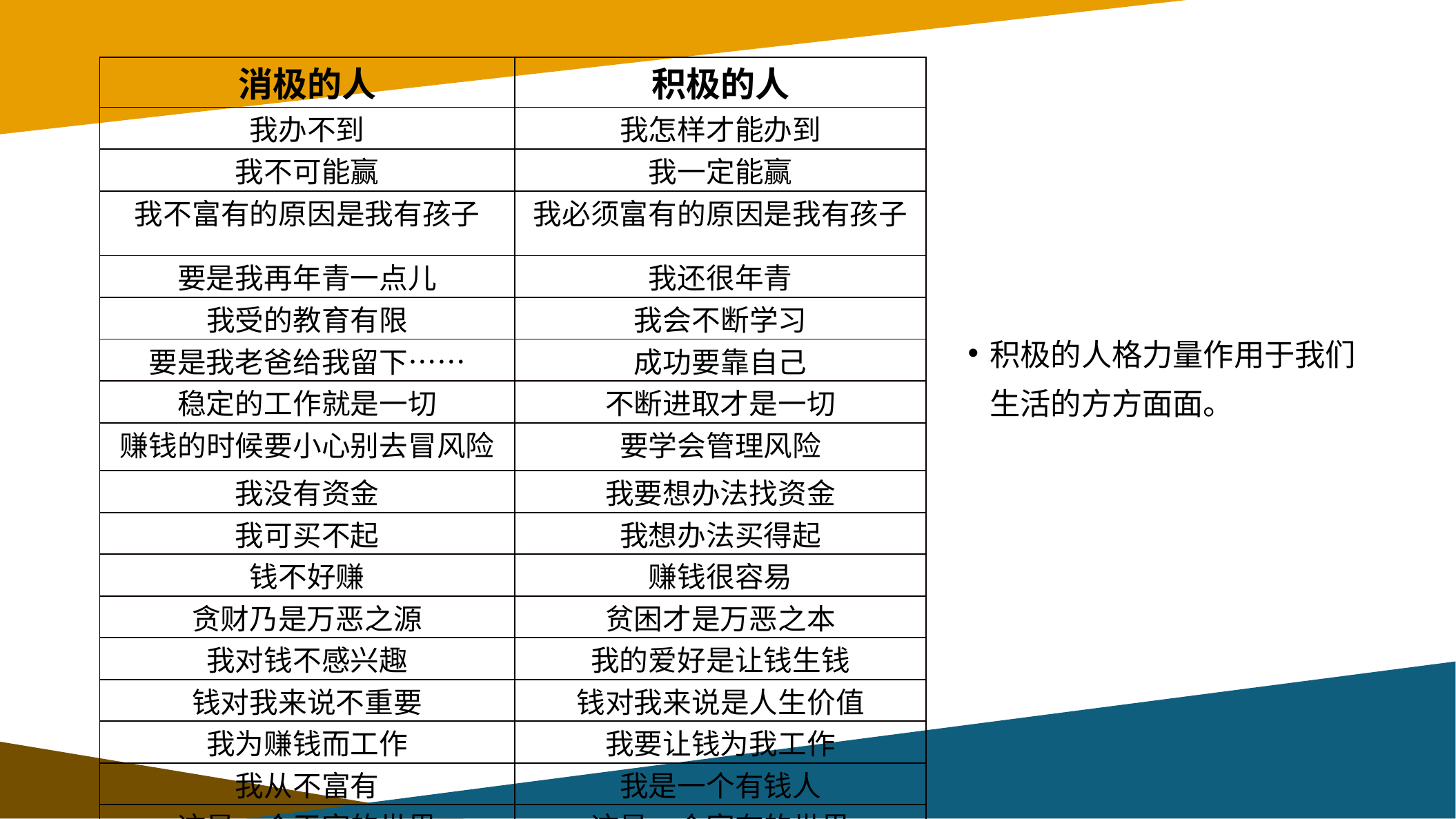

| 消极的人 | 积极的人 |
| --- | --- |
| 我办不到 | 我怎样才能办到 |
| 我不可能赢 | 我一定能赢 |
| 我不富有的原因是我有孩子 | 我必须富有的原因是我有孩子 |
| 要是我再年青一点儿 | 我还很年青 |
| 我受的教育有限 | 我会不断学习 |
| 要是我老爸给我留下…… | 成功要靠自己 |
| 稳定的工作就是一切 | 不断进取才是一切 |
| 赚钱的时候要小心别去冒风险 | 要学会管理风险 |
| 我没有资金 | 我要想办法找资金 |
| 我可买不起 | 我想办法买得起 |
| 钱不好赚 | 赚钱很容易 |
| 贪财乃是万恶之源 | 贫困才是万恶之本 |
| 我对钱不感兴趣 | 我的爱好是让钱生钱 |
| 钱对我来说不重要 | 钱对我来说是人生价值 |
| 我为赚钱而工作 | 我要让钱为我工作 |
| 我从不富有 | 我是一个有钱人 |
| 这是一个平穷的世界 | 这是一个富有的世界 |
积极的人格力量作用于我们生活的方方面面。